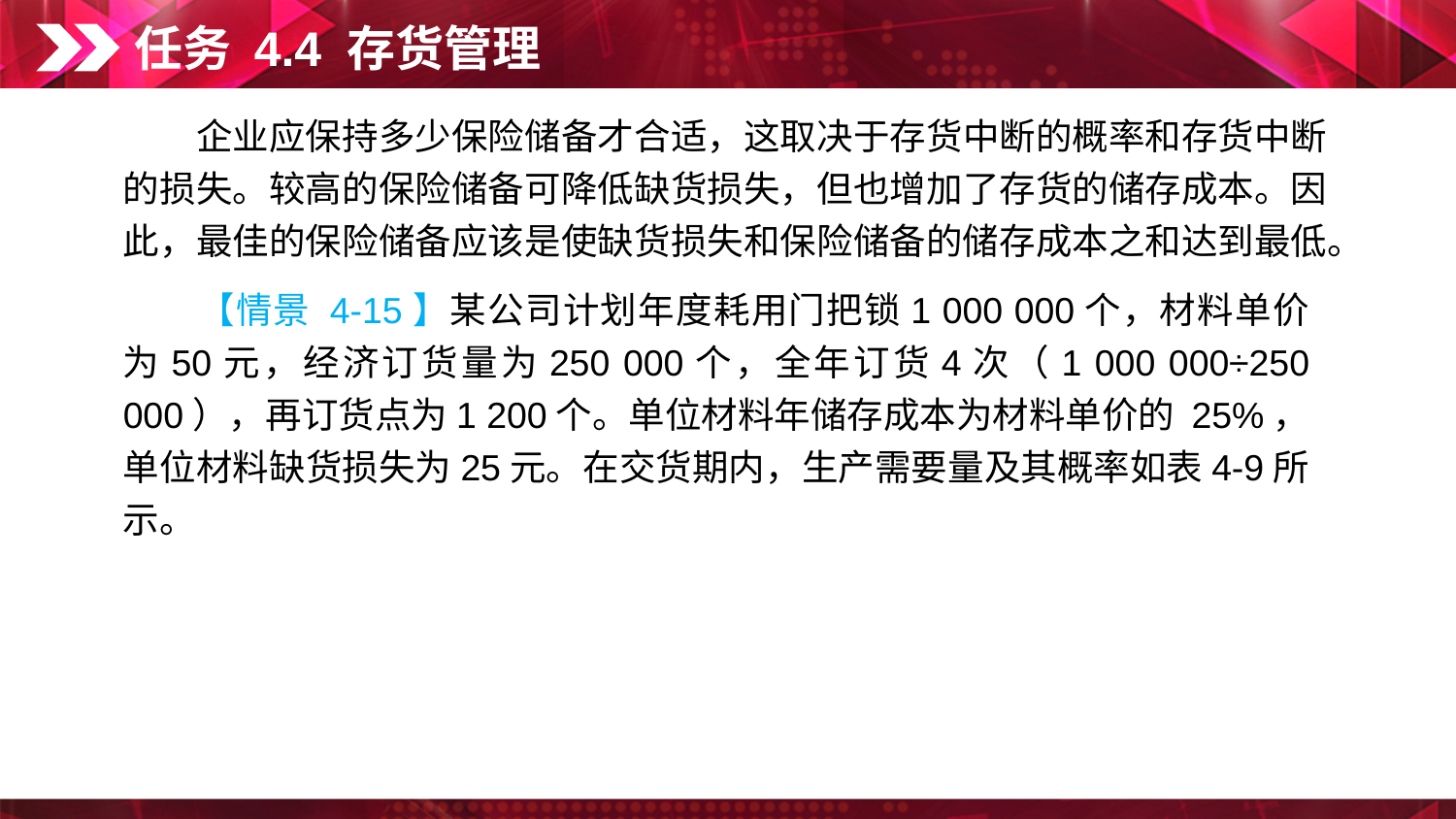

任务 4.4 存货管理

　　企业应保持多少保险储备才合适，这取决于存货中断的概率和存货中断的损失。较高的保险储备可降低缺货损失，但也增加了存货的储存成本。因此，最佳的保险储备应该是使缺货损失和保险储备的储存成本之和达到最低。
　　【情景 4-15】某公司计划年度耗用门把锁1 000 000个，材料单价为50元，经济订货量为250 000个，全年订货4次（1 000 000÷250 000），再订货点为1 200个。单位材料年储存成本为材料单价的 25%，单位材料缺货损失为25元。在交货期内，生产需要量及其概率如表4-9所示。